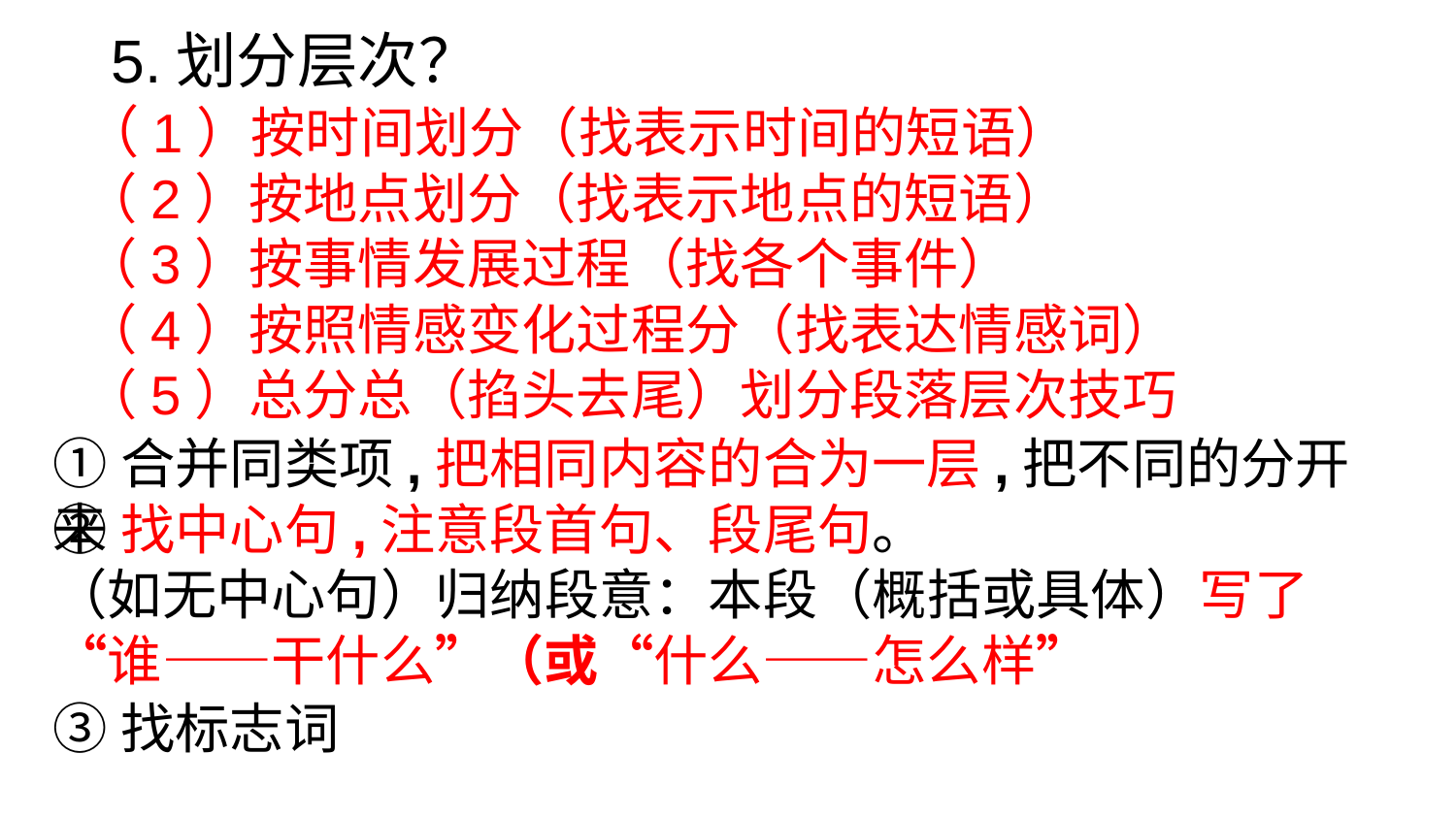

5.划分层次？
（1）按时间划分（找表示时间的短语）
（2）按地点划分（找表示地点的短语）
（3）按事情发展过程（找各个事件）
（4）按照情感变化过程分（找表达情感词）
（5）总分总（掐头去尾）划分段落层次技巧
①合并同类项,把相同内容的合为一层,把不同的分开来
②找中心句,注意段首句、段尾句。
（如无中心句）归纳段意：本段（概括或具体）写了“谁——干什么”（或“什么——怎么样”
③找标志词